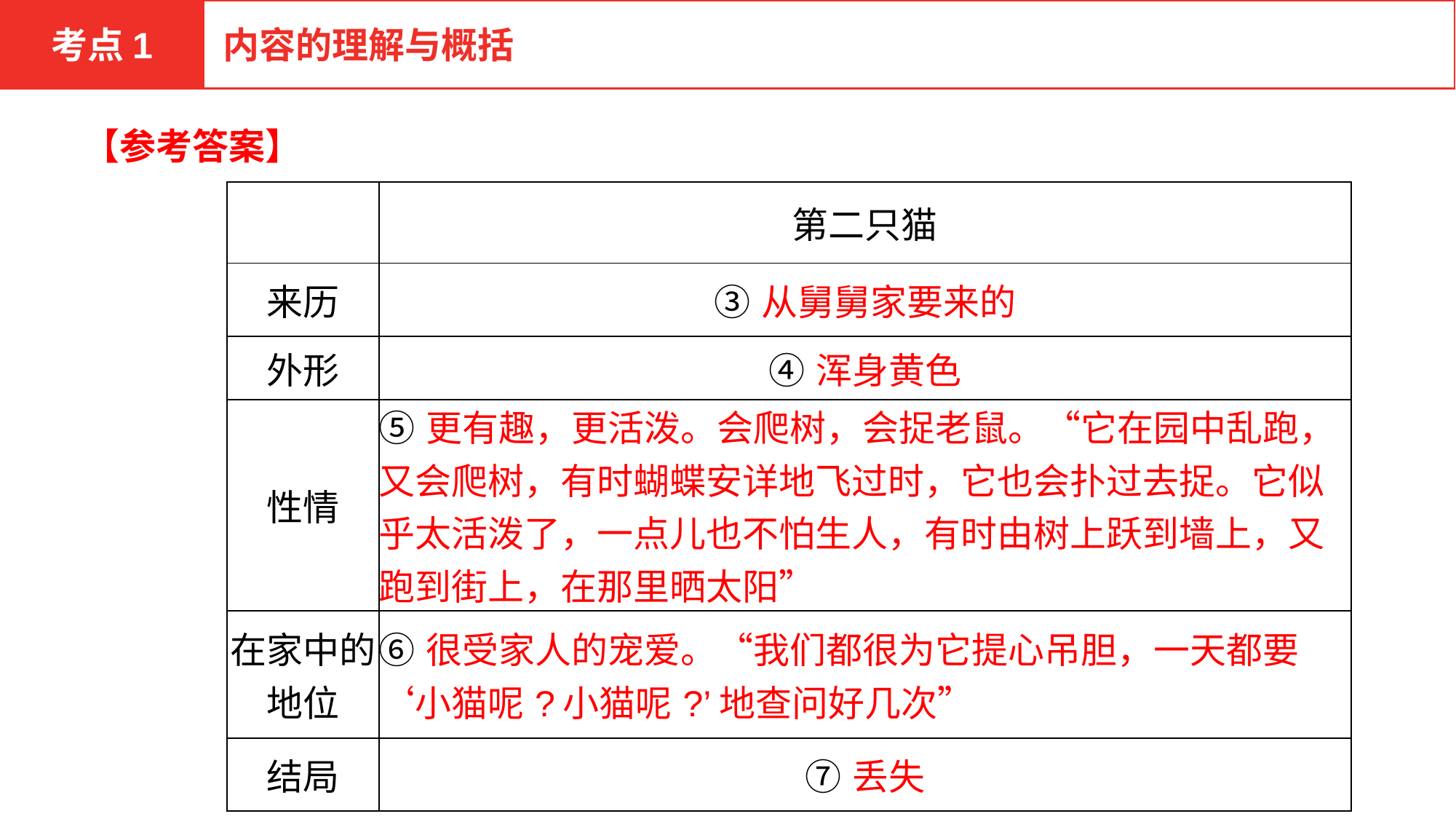

考点1
内容的理解与概括
【参考答案】
|  | 第二只猫 |
| --- | --- |
| 来历 | ③从舅舅家要来的 |
| 外形 | ④浑身黄色 |
| 性情 | ⑤更有趣，更活泼。会爬树，会捉老鼠。“它在园中乱跑，又会爬树，有时蝴蝶安详地飞过时，它也会扑过去捉。它似乎太活泼了，一点儿也不怕生人，有时由树上跃到墙上，又跑到街上，在那里晒太阳” |
| 在家中的地位 | ⑥很受家人的宠爱。“我们都很为它提心吊胆，一天都要‘小猫呢?小猫呢?’地查问好几次” |
| 结局 | ⑦丢失 |